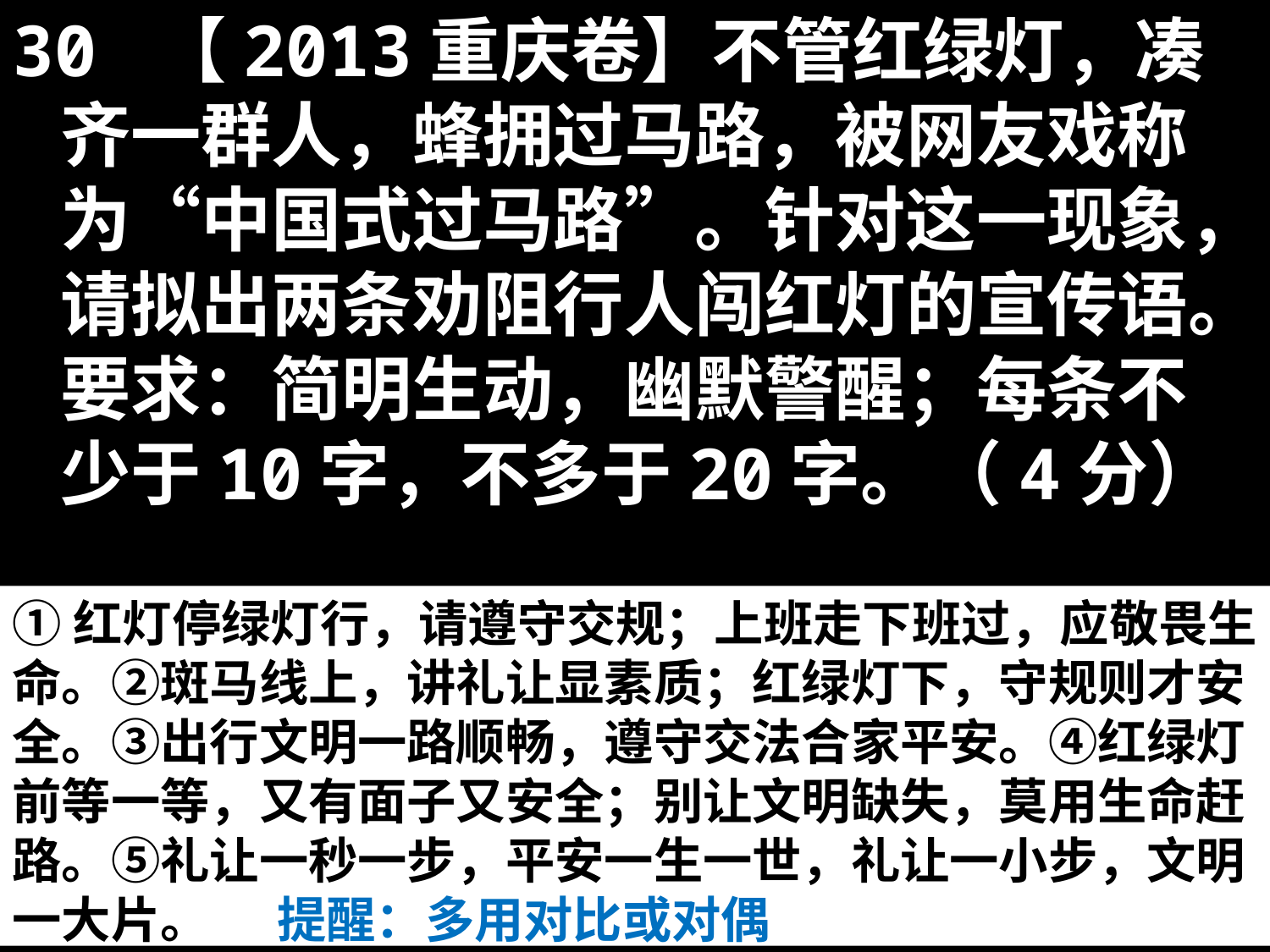

30 【2013重庆卷】不管红绿灯，凑齐一群人，蜂拥过马路，被网友戏称为“中国式过马路”。针对这一现象，请拟出两条劝阻行人闯红灯的宣传语。要求：简明生动，幽默警醒；每条不少于10字，不多于20字。（4分）
①红灯停绿灯行，请遵守交规；上班走下班过，应敬畏生命。②斑马线上，讲礼让显素质；红绿灯下，守规则才安全。③出行文明一路顺畅，遵守交法合家平安。④红绿灯前等一等，又有面子又安全；别让文明缺失，莫用生命赶路。⑤礼让一秒一步，平安一生一世，礼让一小步，文明一大片。      提醒：多用对比或对偶